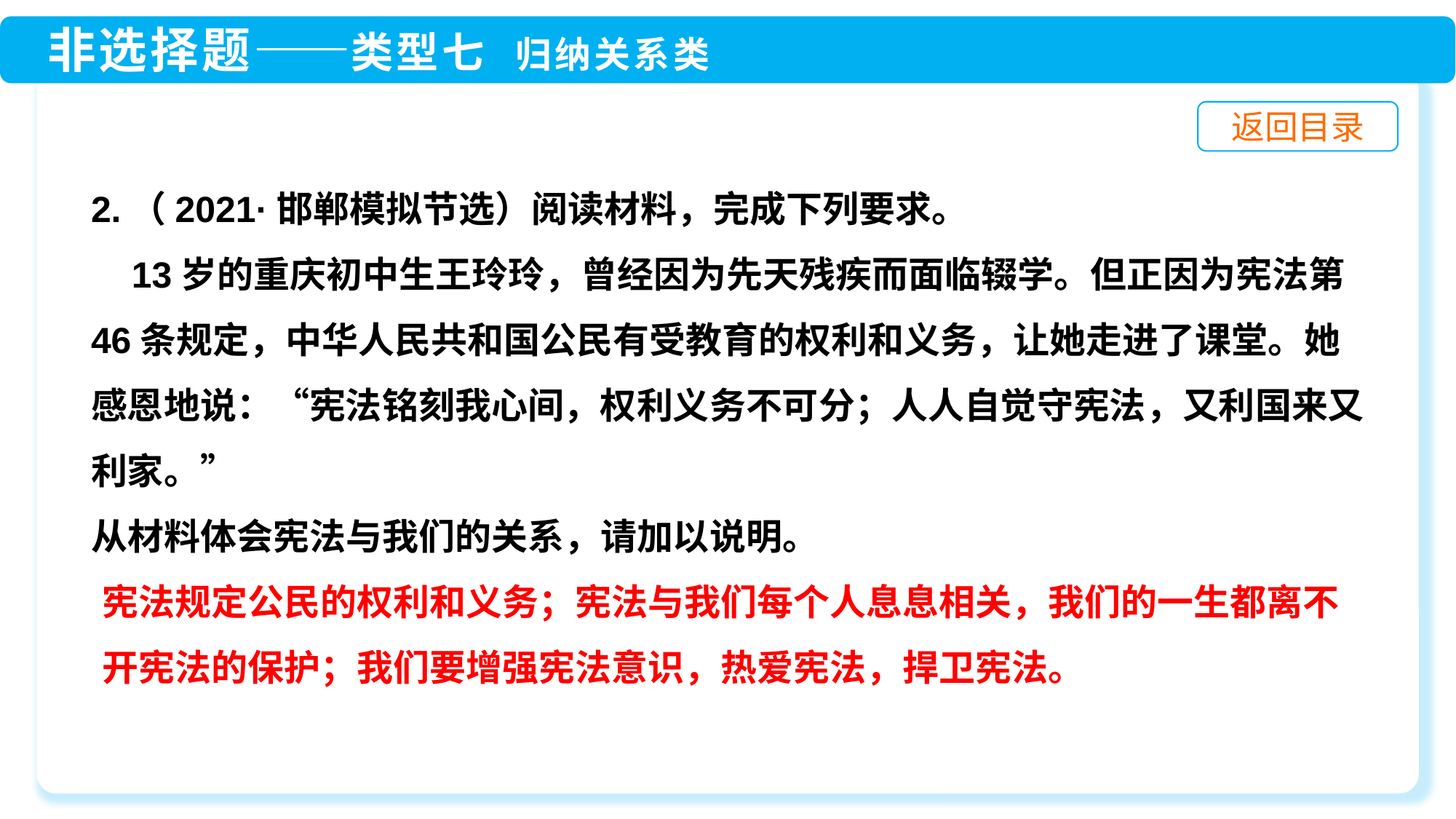

2.（2021·邯郸模拟节选）阅读材料，完成下列要求。
    13岁的重庆初中生王玲玲，曾经因为先天残疾而面临辍学。但正因为宪法第46条规定，中华人民共和国公民有受教育的权利和义务，让她走进了课堂。她感恩地说：“宪法铭刻我心间，权利义务不可分；人人自觉守宪法，又利国来又利家。”
从材料体会宪法与我们的关系，请加以说明。
宪法规定公民的权利和义务；宪法与我们每个人息息相关，我们的一生都离不开宪法的保护；我们要增强宪法意识，热爱宪法，捍卫宪法。